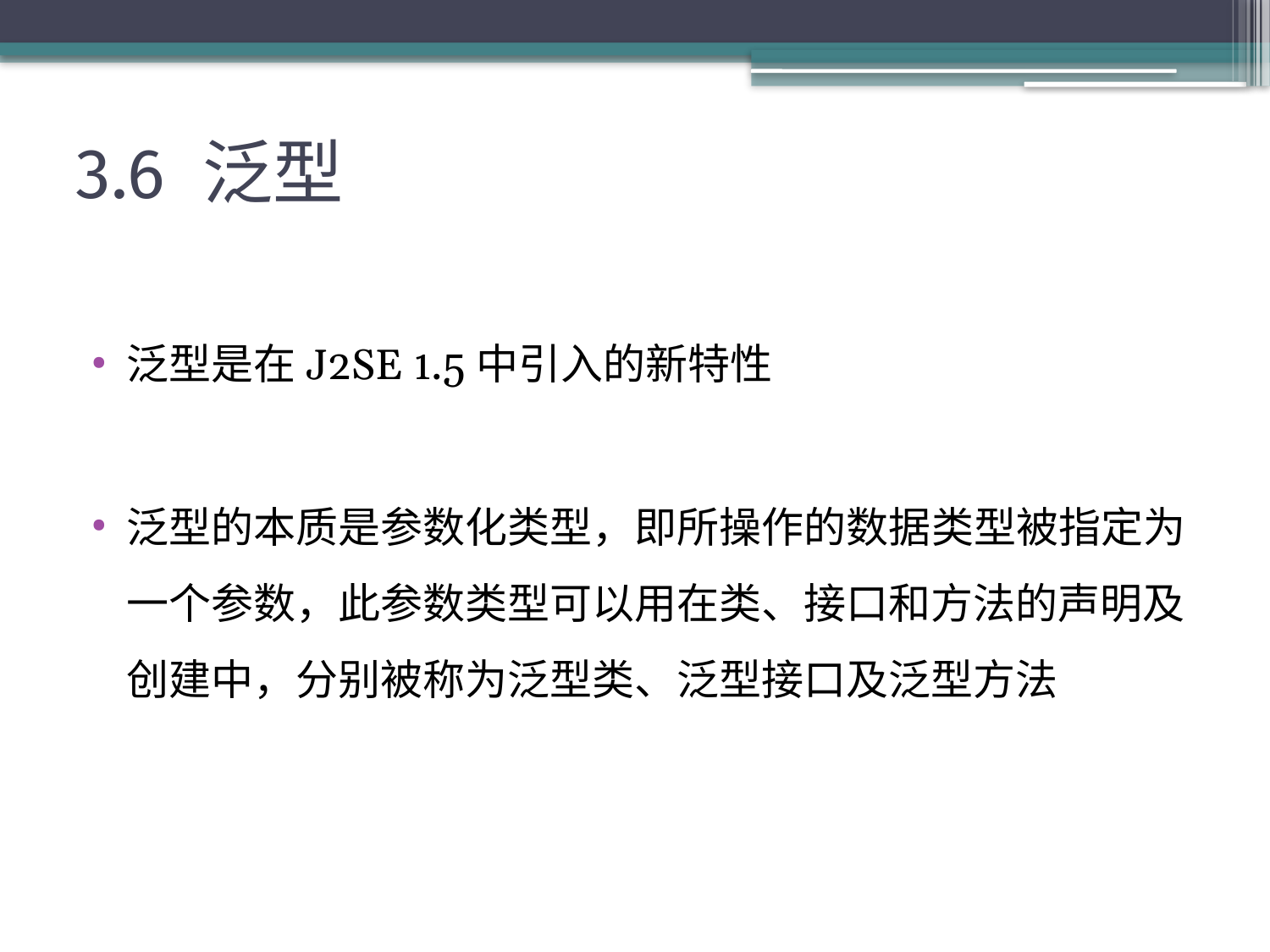

# 3.6	泛型

泛型是在J2SE 1.5中引入的新特性

泛型的本质是参数化类型，即所操作的数据类型被指定为一个参数，此参数类型可以用在类、接口和方法的声明及创建中，分别被称为泛型类、泛型接口及泛型方法